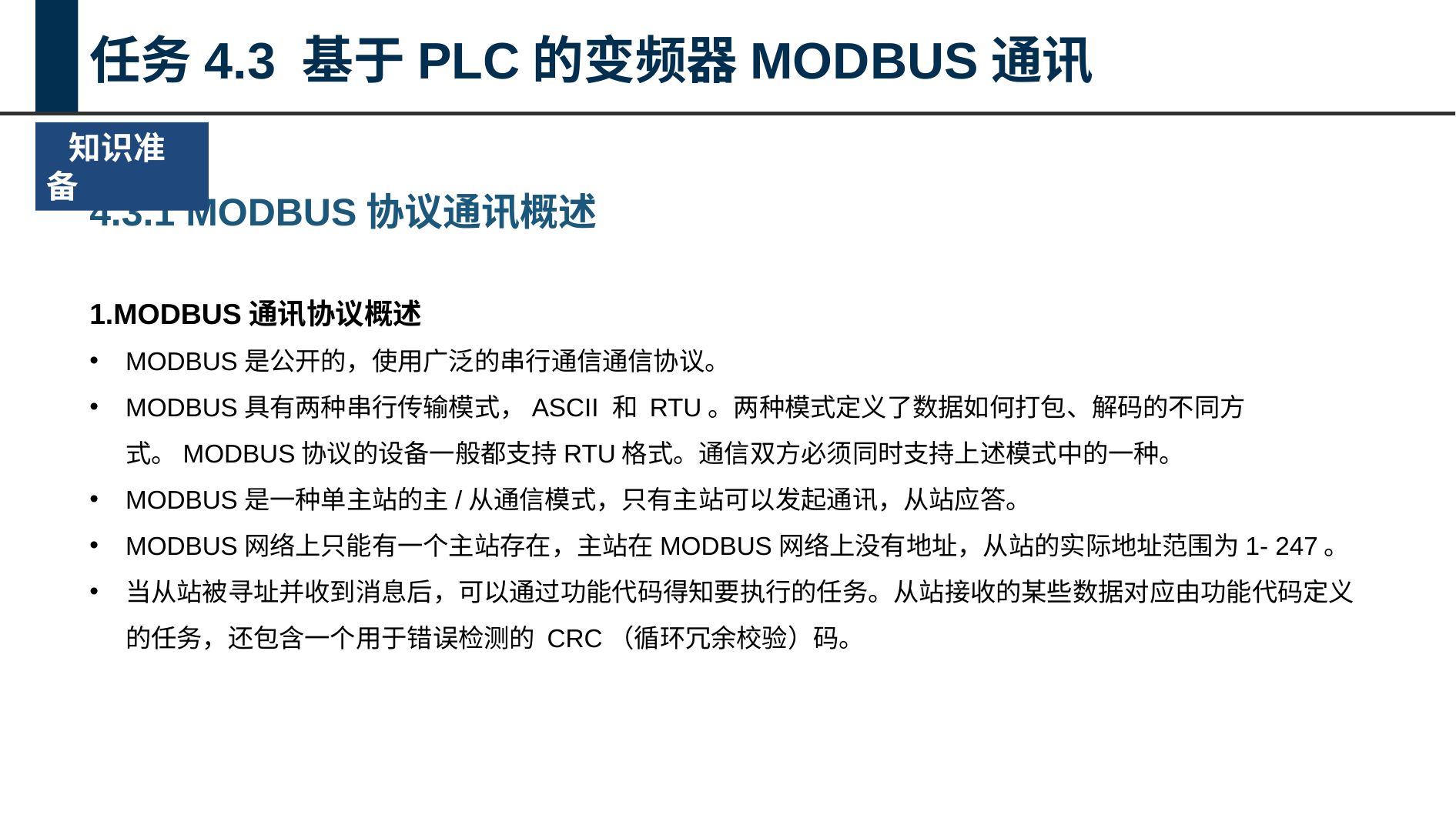

任务4.3 基于PLC的变频器MODBUS通讯
  知识准备
4.3.1 MODBUS协议通讯概述
1.MODBUS通讯协议概述
MODBUS是公开的，使用广泛的串行通信通信协议。
MODBUS具有两种串行传输模式，ASCII 和 RTU。两种模式定义了数据如何打包、解码的不同方式。MODBUS协议的设备一般都支持RTU格式。通信双方必须同时支持上述模式中的一种。
MODBUS是一种单主站的主/从通信模式，只有主站可以发起通讯，从站应答。
MODBUS网络上只能有一个主站存在，主站在MODBUS网络上没有地址，从站的实际地址范围为1- 247。
当从站被寻址并收到消息后，可以通过功能代码得知要执行的任务。从站接收的某些数据对应由功能代码定义的任务，还包含一个用于错误检测的 CRC（循环冗余校验）码。